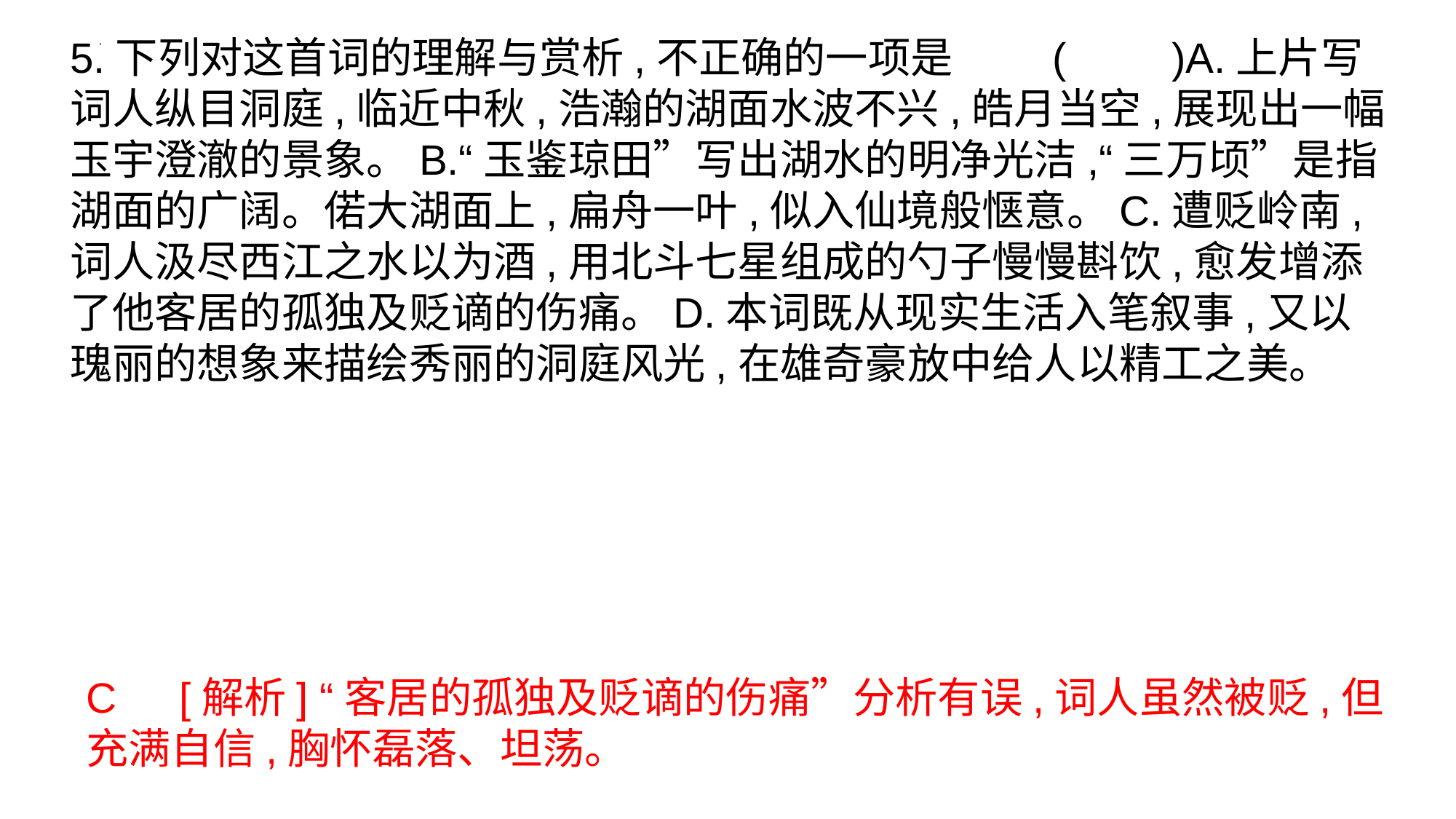

5.下列对这首词的理解与赏析,不正确的一项是	(　　)A.上片写词人纵目洞庭,临近中秋,浩瀚的湖面水波不兴,皓月当空,展现出一幅玉宇澄澈的景象。B.“玉鉴琼田”写出湖水的明净光洁,“三万顷”是指湖面的广阔。偌大湖面上,扁舟一叶,似入仙境般惬意。C.遭贬岭南,词人汲尽西江之水以为酒,用北斗七星组成的勺子慢慢斟饮,愈发增添了他客居的孤独及贬谪的伤痛。D.本词既从现实生活入笔叙事,又以瑰丽的想象来描绘秀丽的洞庭风光,在雄奇豪放中给人以精工之美。

C　[解析] “客居的孤独及贬谪的伤痛”分析有误,词人虽然被贬,但充满自信,胸怀磊落、坦荡。